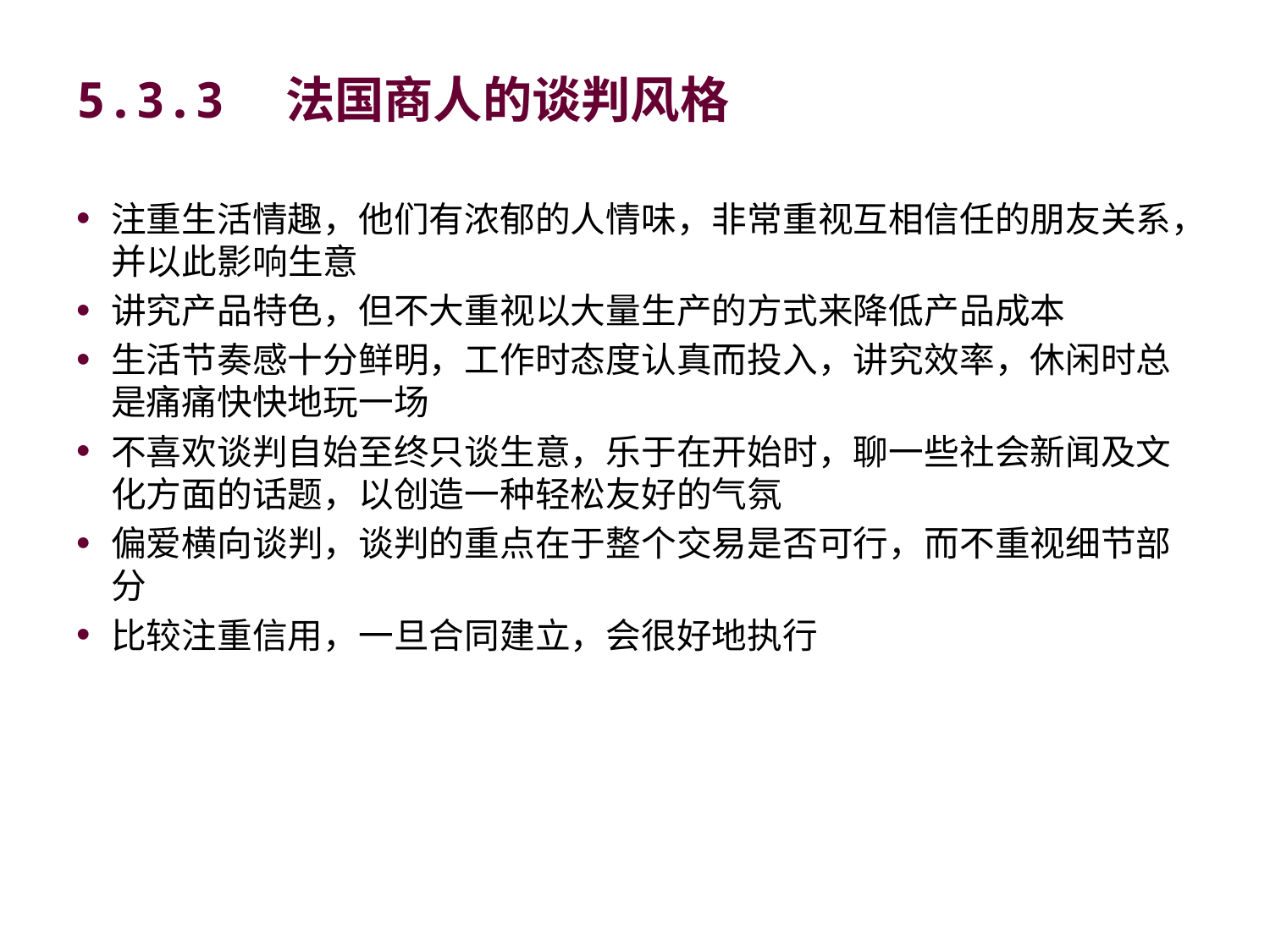

# 5.3.3　法国商人的谈判风格
注重生活情趣，他们有浓郁的人情味，非常重视互相信任的朋友关系，并以此影响生意
讲究产品特色，但不大重视以大量生产的方式来降低产品成本
生活节奏感十分鲜明，工作时态度认真而投入，讲究效率，休闲时总是痛痛快快地玩一场
不喜欢谈判自始至终只谈生意，乐于在开始时，聊一些社会新闻及文化方面的话题，以创造一种轻松友好的气氛
偏爱横向谈判，谈判的重点在于整个交易是否可行，而不重视细节部分
比较注重信用，一旦合同建立，会很好地执行